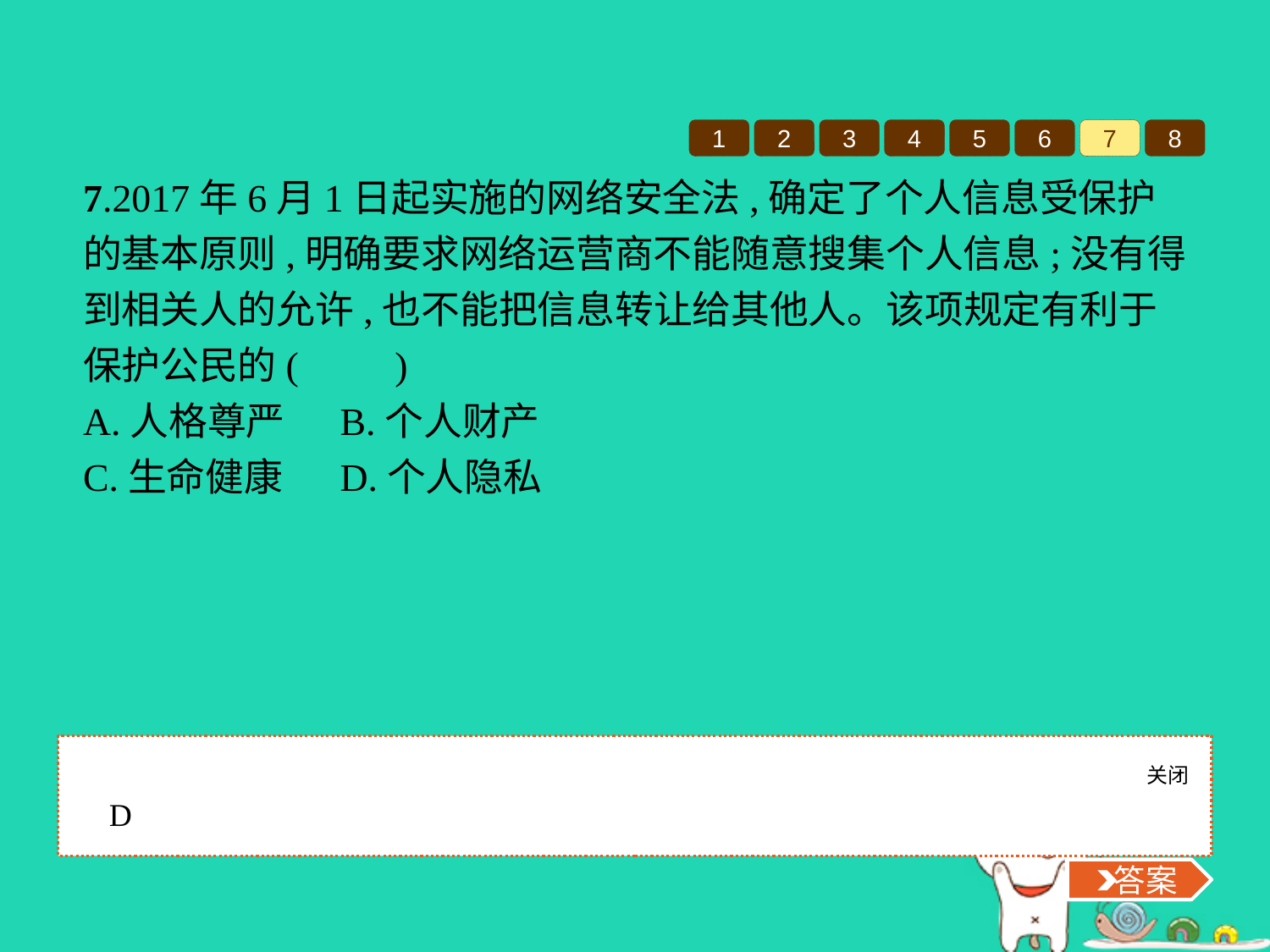

1
2
3
4
5
6
7
8
7.2017年6月1日起实施的网络安全法,确定了个人信息受保护的基本原则,明确要求网络运营商不能随意搜集个人信息;没有得到相关人的允许,也不能把信息转让给其他人。该项规定有利于保护公民的(　　)
A.人格尊严	B.个人财产
C.生命健康	D.个人隐私

关闭
  答案

D
  答案